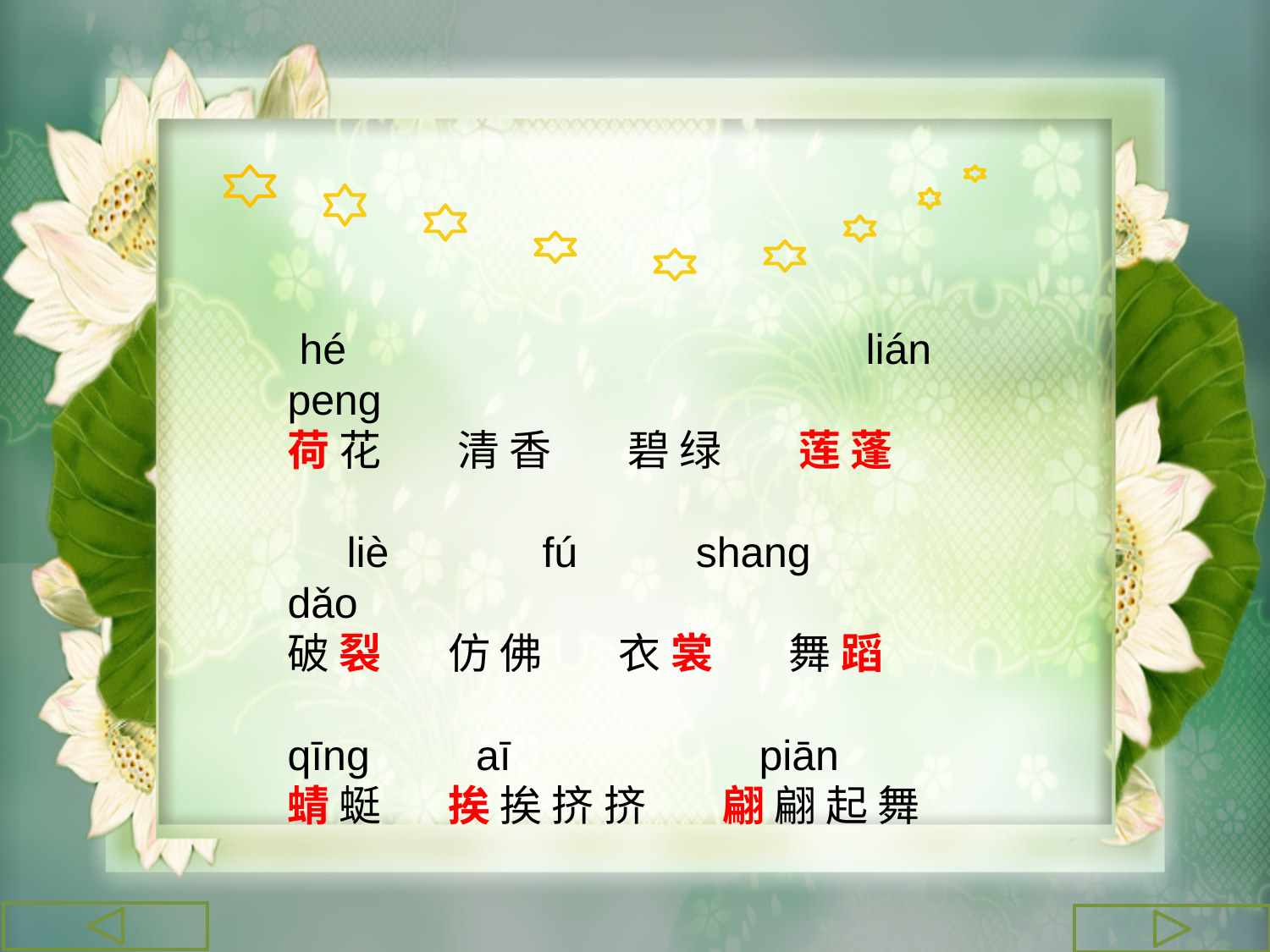

hé                                            lián peng
荷 花        清 香        碧 绿        莲 蓬

     liè             fú          shang          dǎo
破 裂       仿 佛        衣 裳        舞 蹈

qīng         aī                     piān
蜻 蜓       挨 挨 挤 挤        翩 翩 起 舞